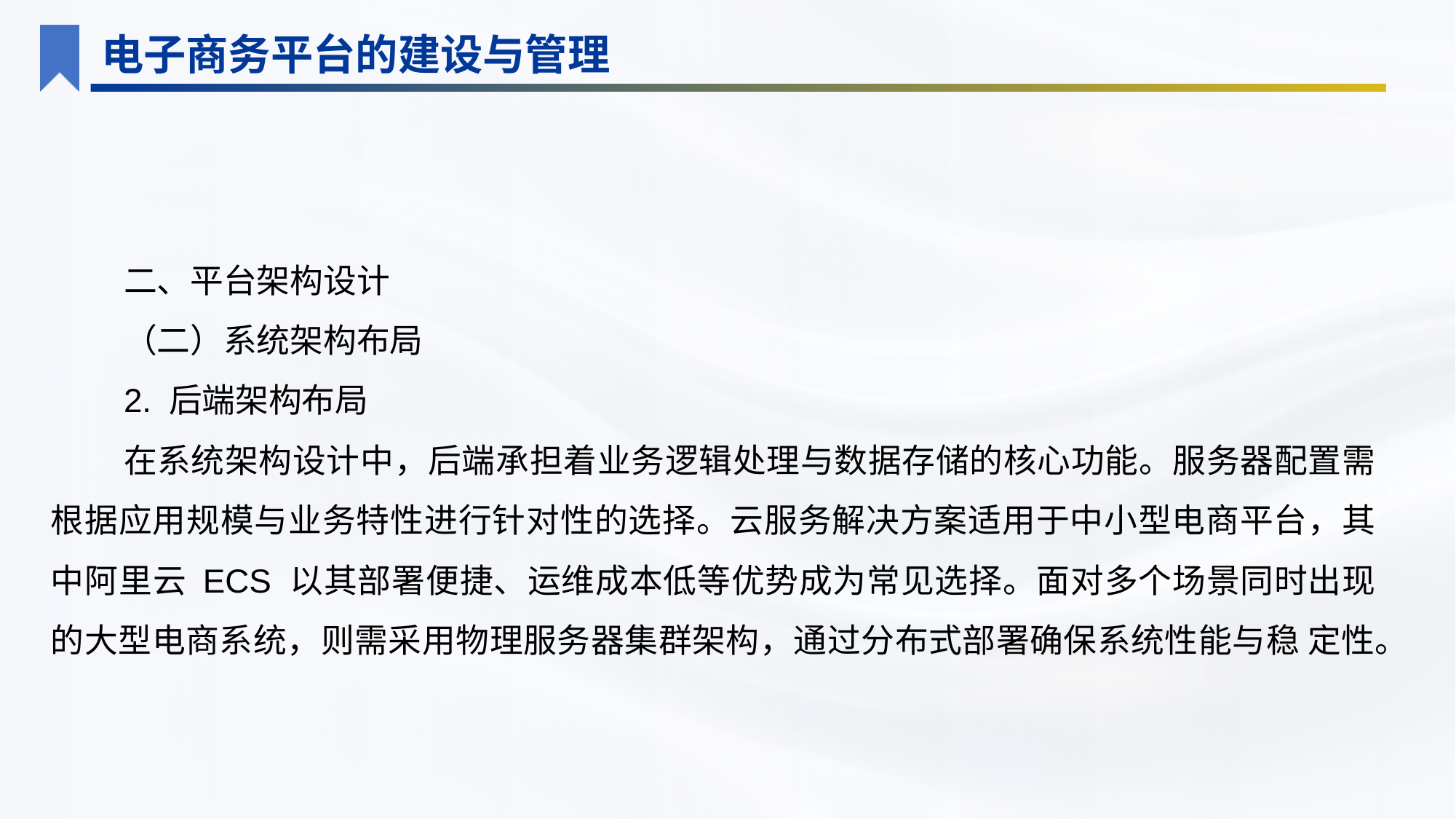

电子商务平台的建设与管理
二、平台架构设计
（二）系统架构布局
2. 后端架构布局
在系统架构设计中，后端承担着业务逻辑处理与数据存储的核心功能。服务器配置需根据应用规模与业务特性进行针对性的选择。云服务解决方案适用于中小型电商平台，其中阿里云 ECS 以其部署便捷、运维成本低等优势成为常见选择。面对多个场景同时出现的大型电商系统，则需采用物理服务器集群架构，通过分布式部署确保系统性能与稳 定性。